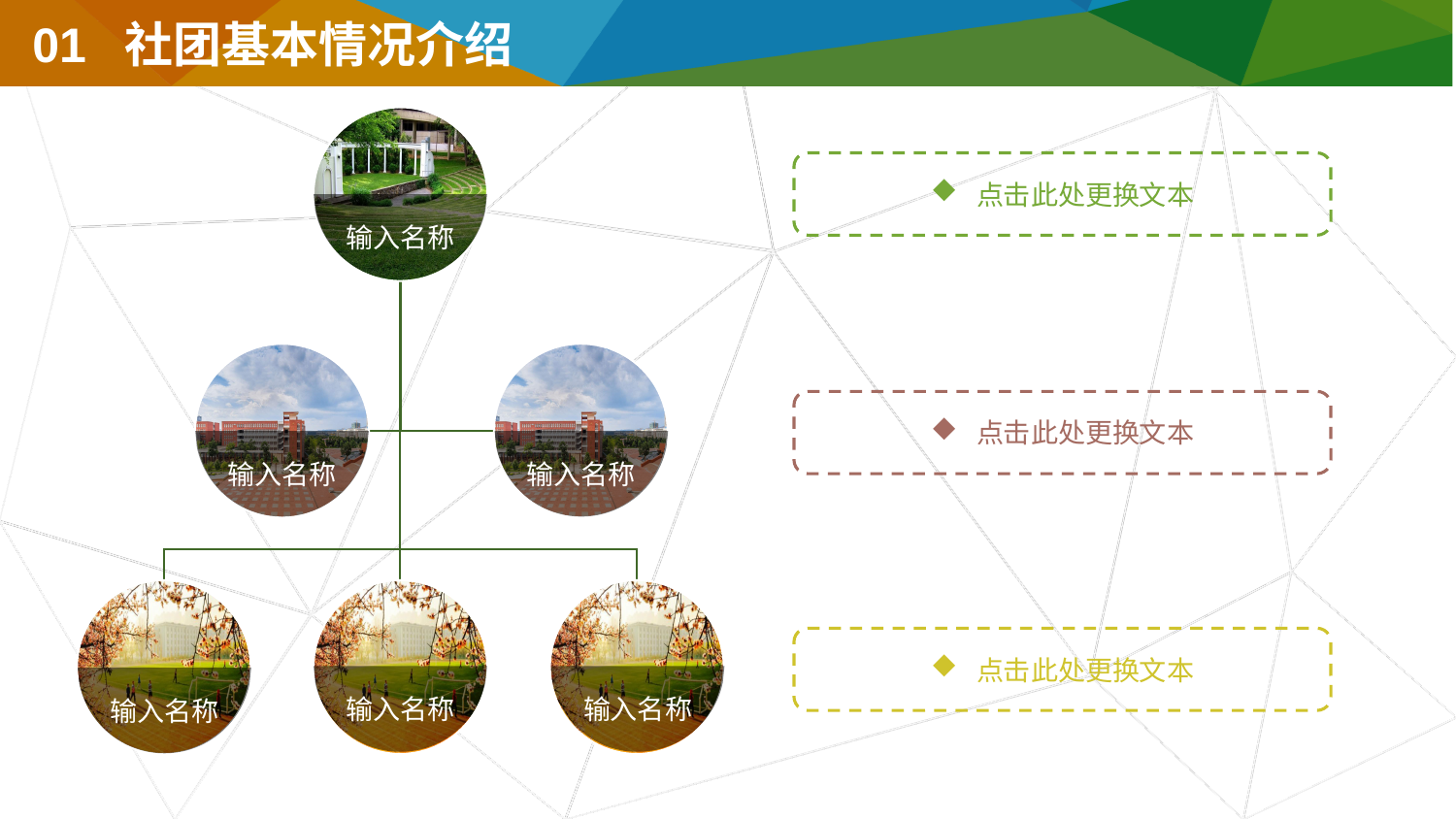

01  社团基本情况介绍

输入名称
输入名称
输入名称
输入名称
输入名称
输入名称
点击此处更换文本
点击此处更换文本
点击此处更换文本